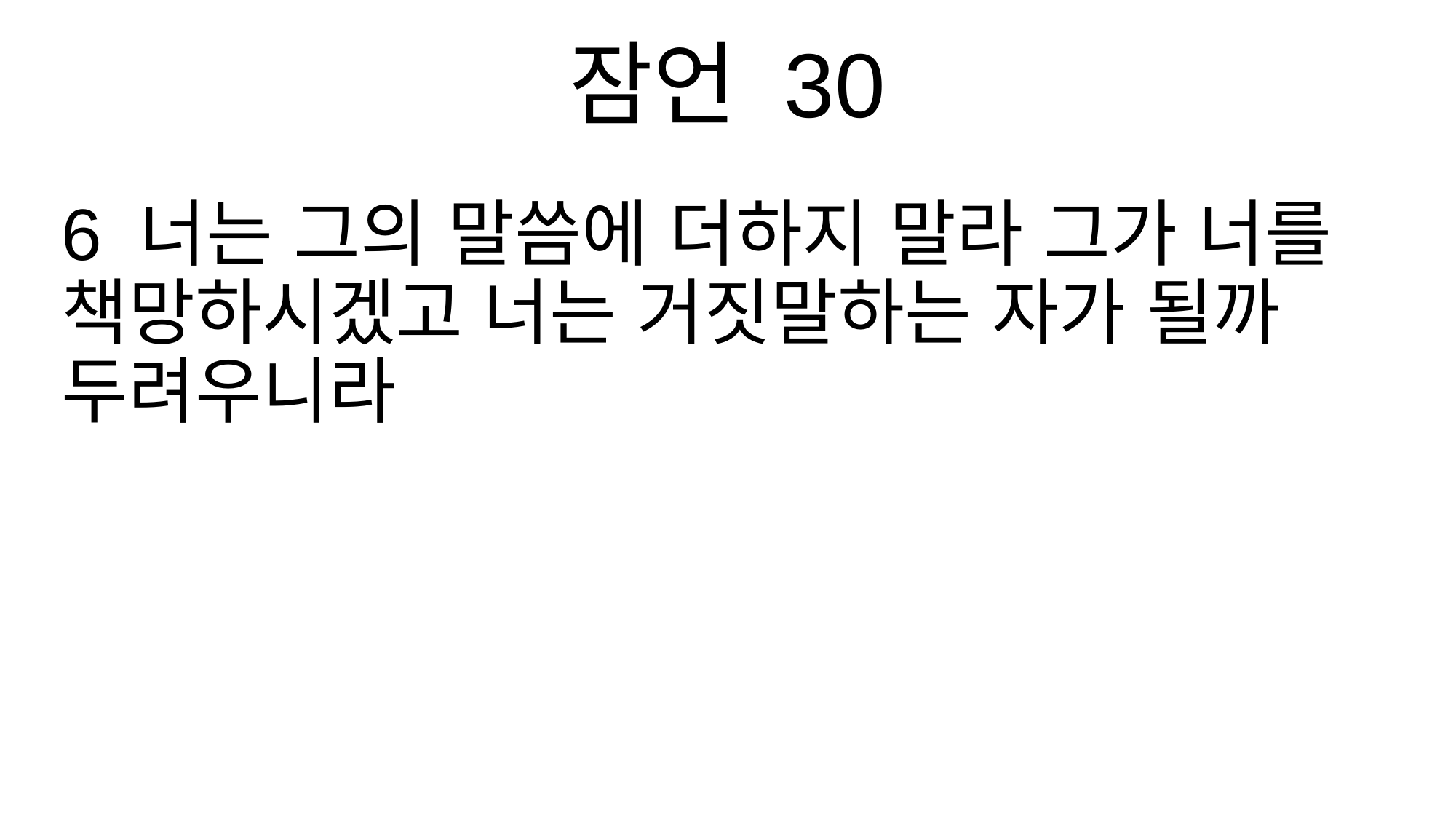

잠언 30
6 너는 그의 말씀에 더하지 말라 그가 너를 책망하시겠고 너는 거짓말하는 자가 될까 두려우니라